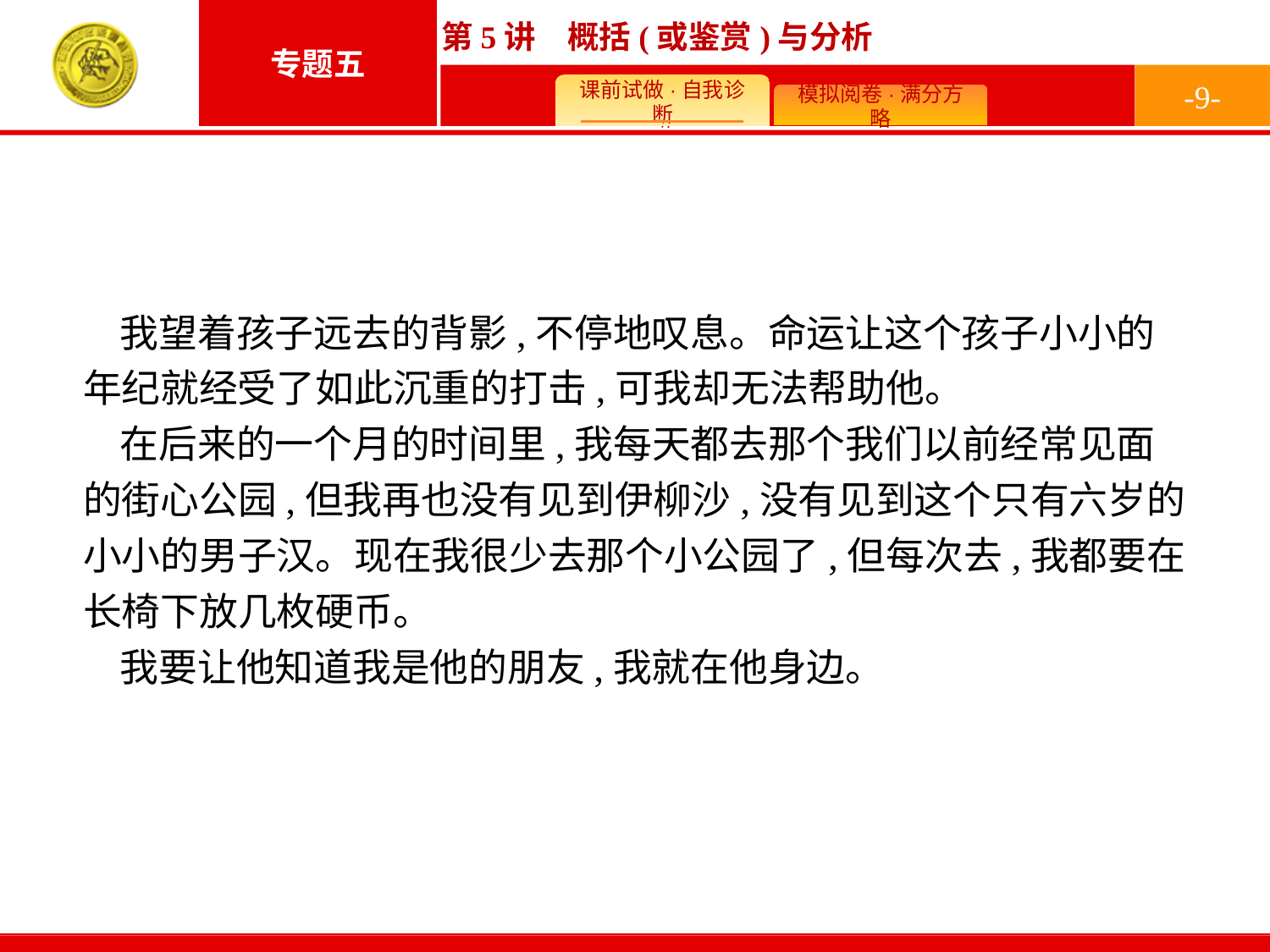

-9-
我望着孩子远去的背影,不停地叹息。命运让这个孩子小小的年纪就经受了如此沉重的打击,可我却无法帮助他。
在后来的一个月的时间里,我每天都去那个我们以前经常见面的街心公园,但我再也没有见到伊柳沙,没有见到这个只有六岁的小小的男子汉。现在我很少去那个小公园了,但每次去,我都要在长椅下放几枚硬币。
我要让他知道我是他的朋友,我就在他身边。